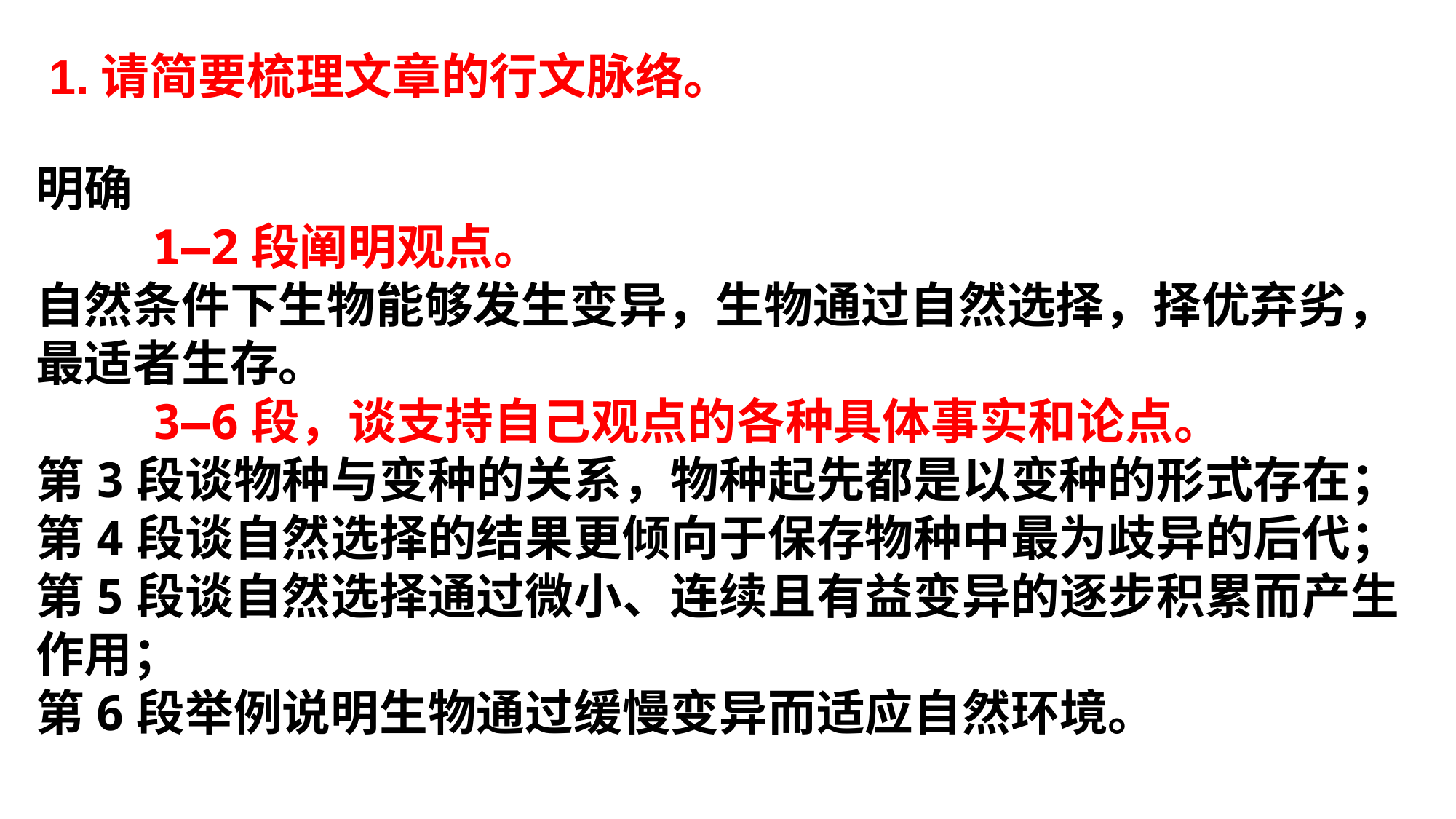

1.请简要梳理文章的行文脉络。
明确
    1—2段阐明观点。
自然条件下生物能够发生变异，生物通过自然选择，择优弃劣，最适者生存。
    3—6段，谈支持自己观点的各种具体事实和论点。
第3段谈物种与变种的关系，物种起先都是以变种的形式存在；第4段谈自然选择的结果更倾向于保存物种中最为歧异的后代；第5段谈自然选择通过微小、连续且有益变异的逐步积累而产生作用；
第6段举例说明生物通过缓慢变异而适应自然环境。